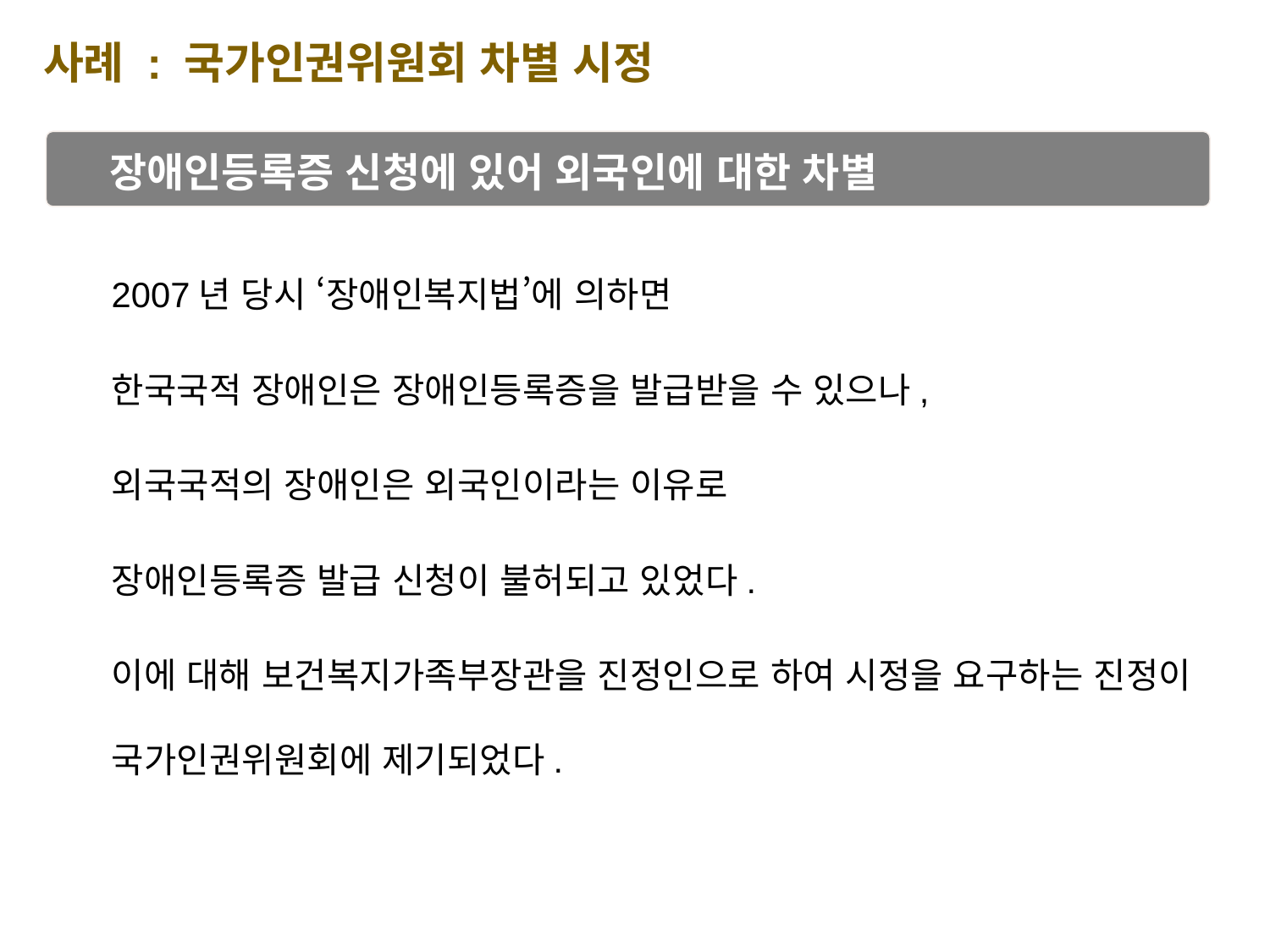

사례 : 국가인권위원회 차별 시정

장애인등록증 신청에 있어 외국인에 대한 차별
2007년 당시 ‘장애인복지법’에 의하면
한국국적 장애인은 장애인등록증을 발급받을 수 있으나,
외국국적의 장애인은 외국인이라는 이유로
장애인등록증 발급 신청이 불허되고 있었다.
이에 대해 보건복지가족부장관을 진정인으로 하여 시정을 요구하는 진정이 국가인권위원회에 제기되었다.